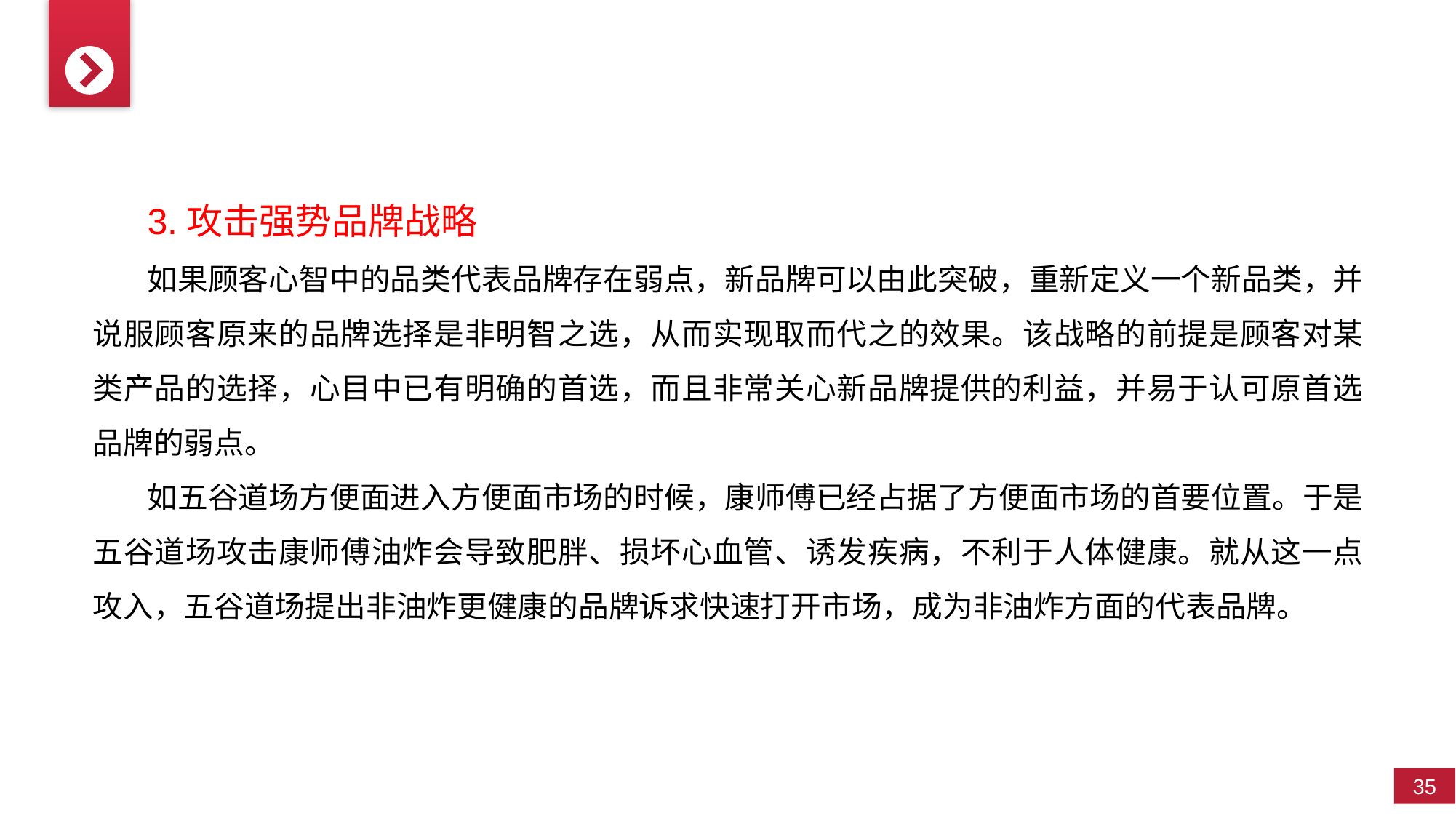

3.攻击强势品牌战略
如果顾客心智中的品类代表品牌存在弱点，新品牌可以由此突破，重新定义一个新品类，并说服顾客原来的品牌选择是非明智之选，从而实现取而代之的效果。该战略的前提是顾客对某类产品的选择，心目中已有明确的首选，而且非常关心新品牌提供的利益，并易于认可原首选品牌的弱点。
如五谷道场方便面进入方便面市场的时候，康师傅已经占据了方便面市场的首要位置。于是五谷道场攻击康师傅油炸会导致肥胖、损坏心血管、诱发疾病，不利于人体健康。就从这一点攻入，五谷道场提出非油炸更健康的品牌诉求快速打开市场，成为非油炸方面的代表品牌。